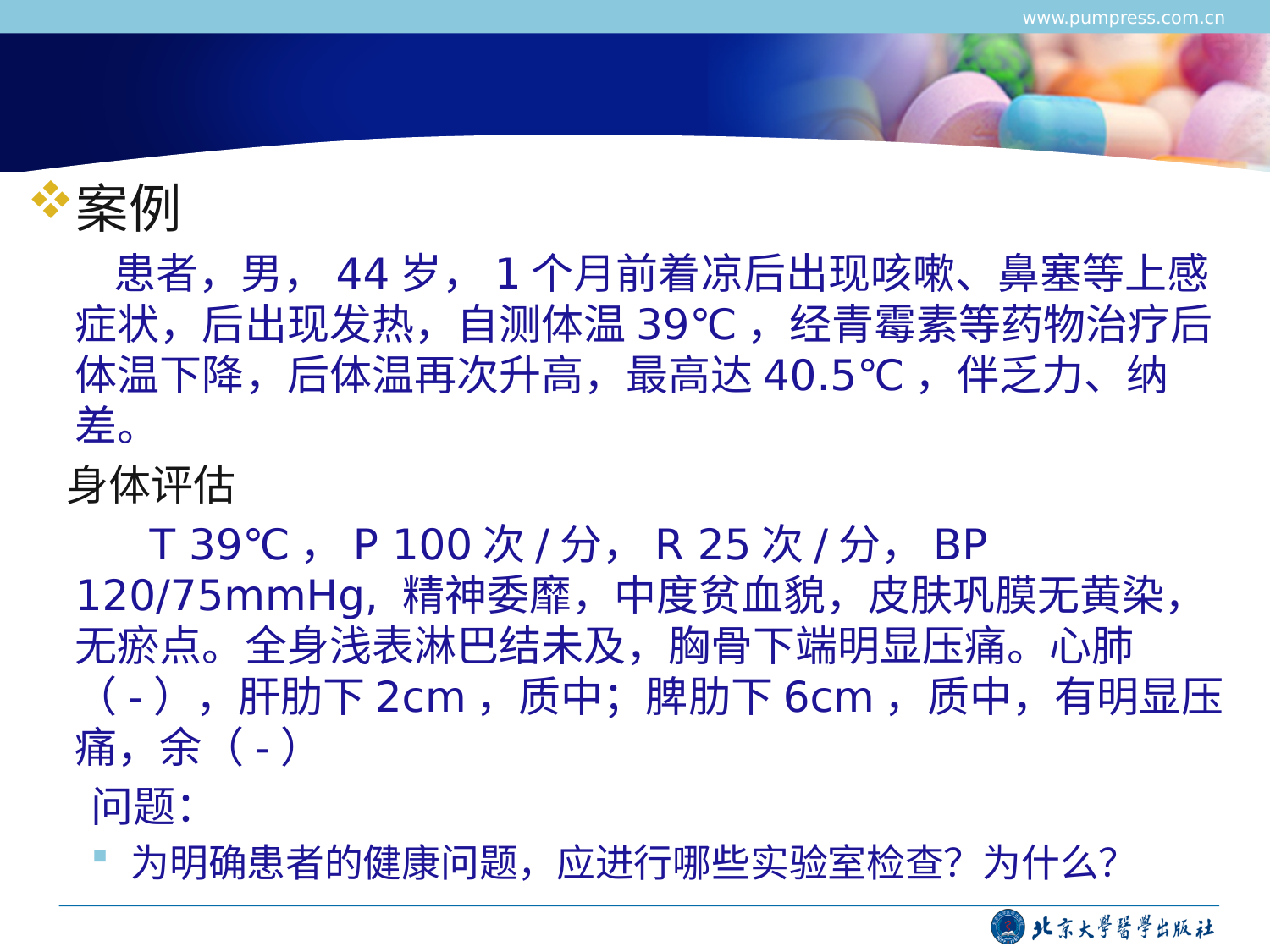

www.pumpress.com.cn
案例
        患者，男，44岁，1个月前着凉后出现咳嗽、鼻塞等上感症状，后出现发热，自测体温39℃，经青霉素等药物治疗后体温下降，后体温再次升高，最高达40.5℃，伴乏力、纳差。
   身体评估
         T 39℃，P 100次/分，R 25次/分，BP 120/75mmHg, 精神委靡，中度贫血貌，皮肤巩膜无黄染，无瘀点。全身浅表淋巴结未及，胸骨下端明显压痛。心肺（-），肝肋下2cm，质中；脾肋下6cm，质中，有明显压痛，余（-）
问题：
为明确患者的健康问题，应进行哪些实验室检查？为什么？